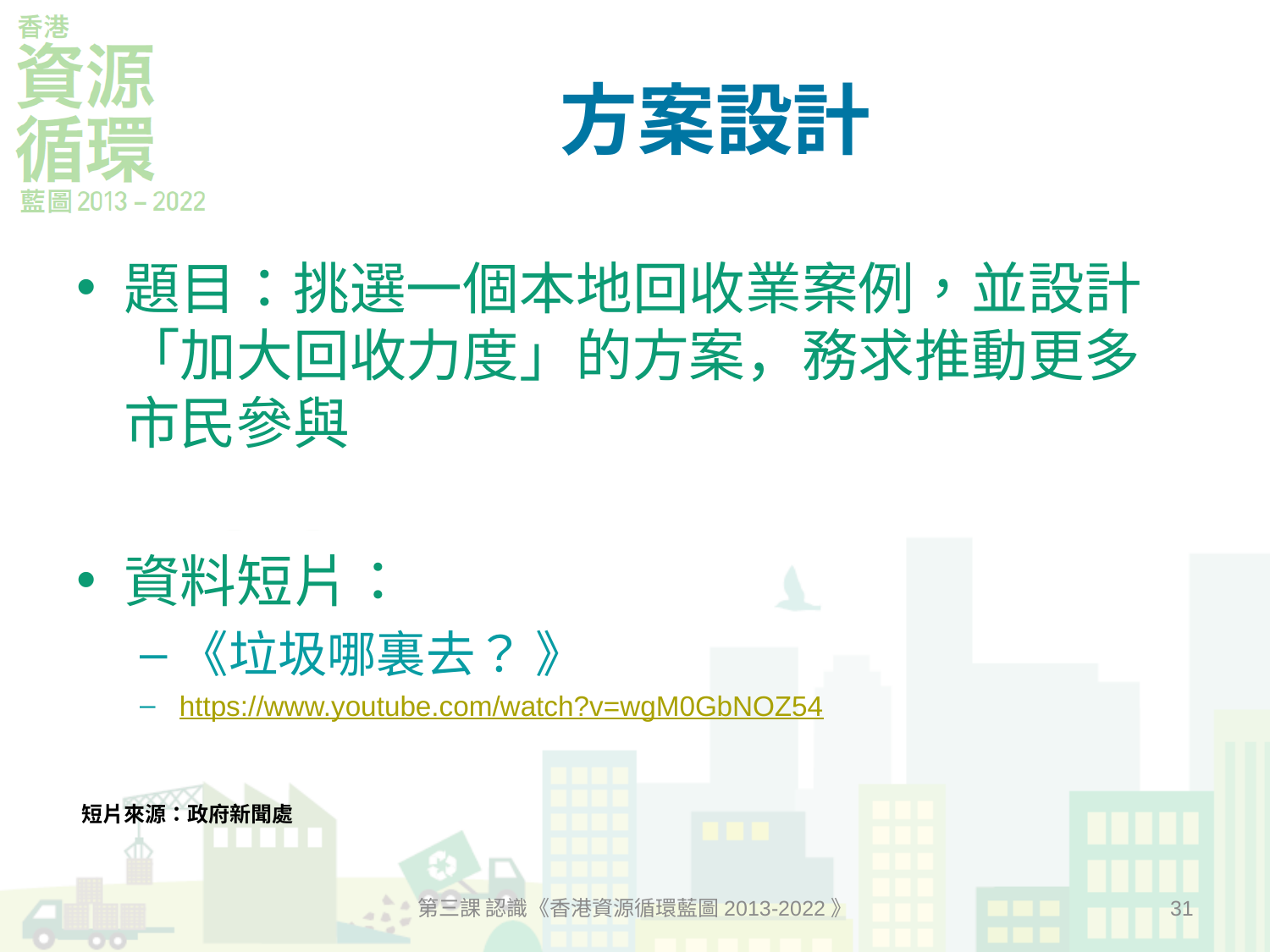

# 方案設計
題目：挑選一個本地回收業案例，並設計「加大回收力度」的方案，務求推動更多市民參與

資料短片：
《垃圾哪裏去？ 》
https://www.youtube.com/watch?v=wgM0GbNOZ54

短片來源：政府新聞處

第三課 認識《香港資源循環藍圖2013-2022》
31